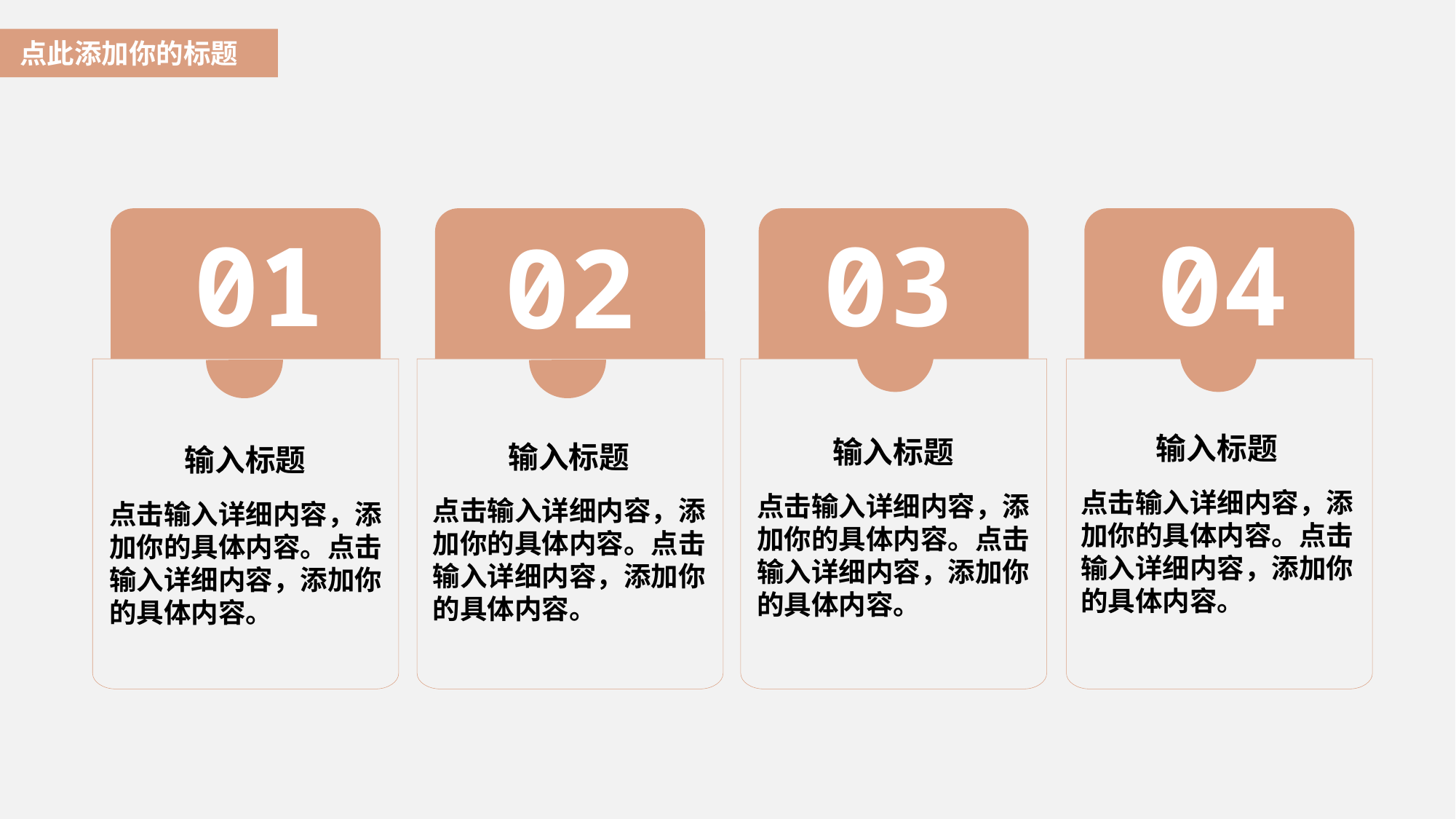

点此添加你的标题

01
输入标题
点击输入详细内容，添加你的具体内容。点击输入详细内容，添加你的具体内容。

02
输入标题
点击输入详细内容，添加你的具体内容。点击输入详细内容，添加你的具体内容。

03
输入标题
点击输入详细内容，添加你的具体内容。点击输入详细内容，添加你的具体内容。

04
输入标题
点击输入详细内容，添加你的具体内容。点击输入详细内容，添加你的具体内容。